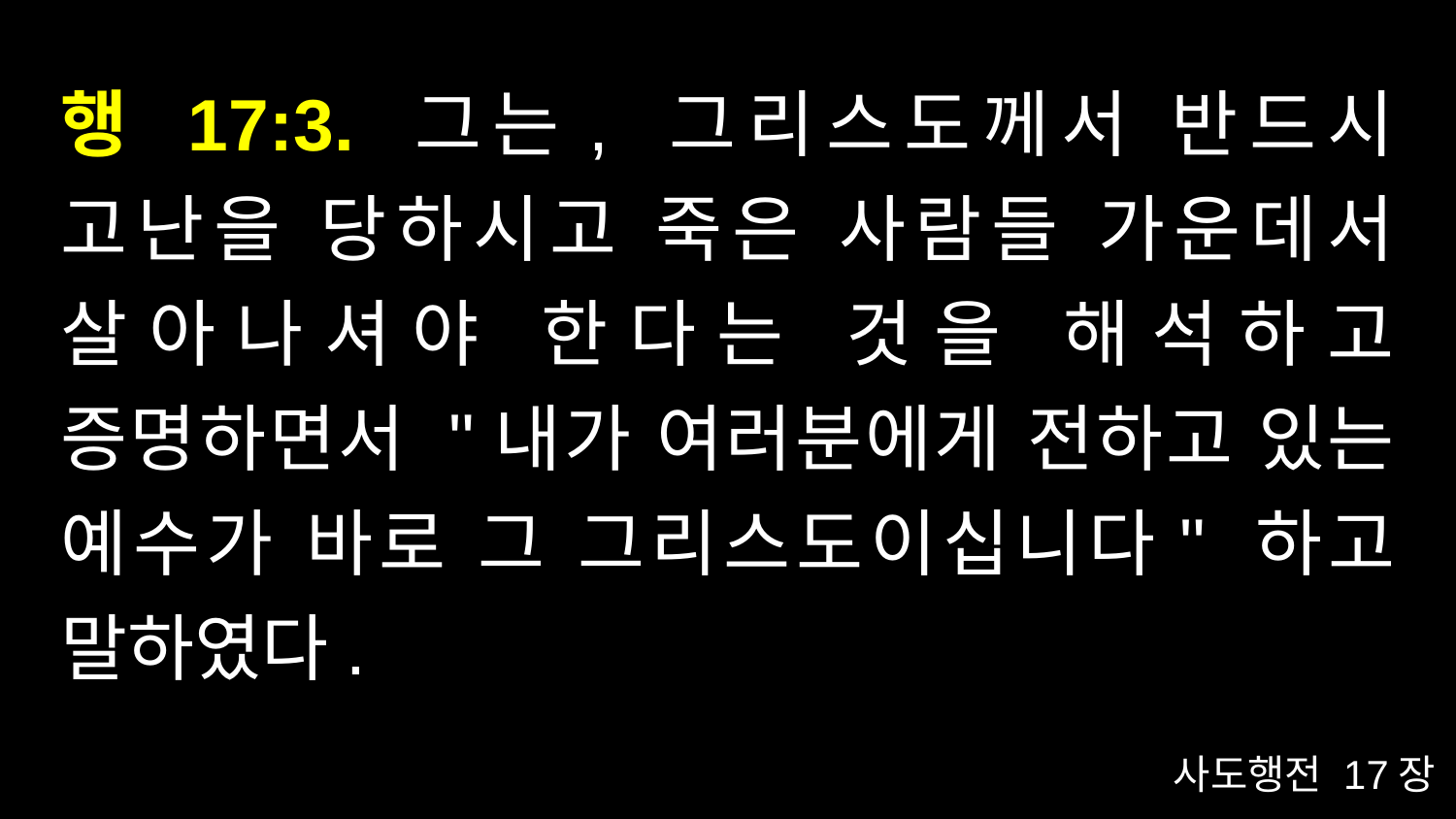

# 행 17:3. 그는, 그리스도께서 반드시 고난을 당하시고 죽은 사람들 가운데서 살아나셔야 한다는 것을 해석하고 증명하면서 "내가 여러분에게 전하고 있는 예수가 바로 그 그리스도이십니다" 하고 말하였다.
사도행전 17장